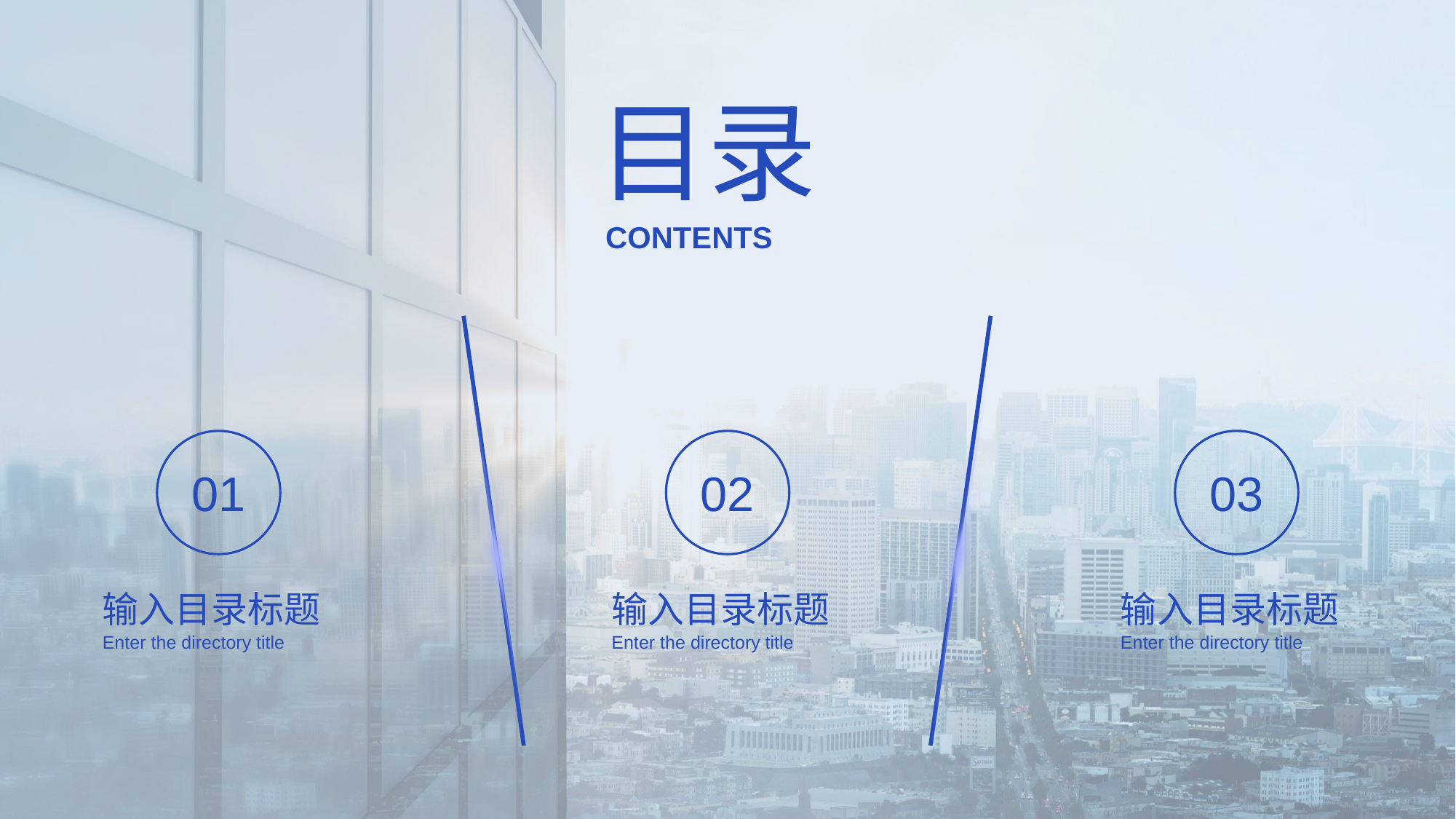

01
输入目录标题
Enter the directory title

02
输入目录标题
Enter the directory title

03
输入目录标题
Enter the directory title